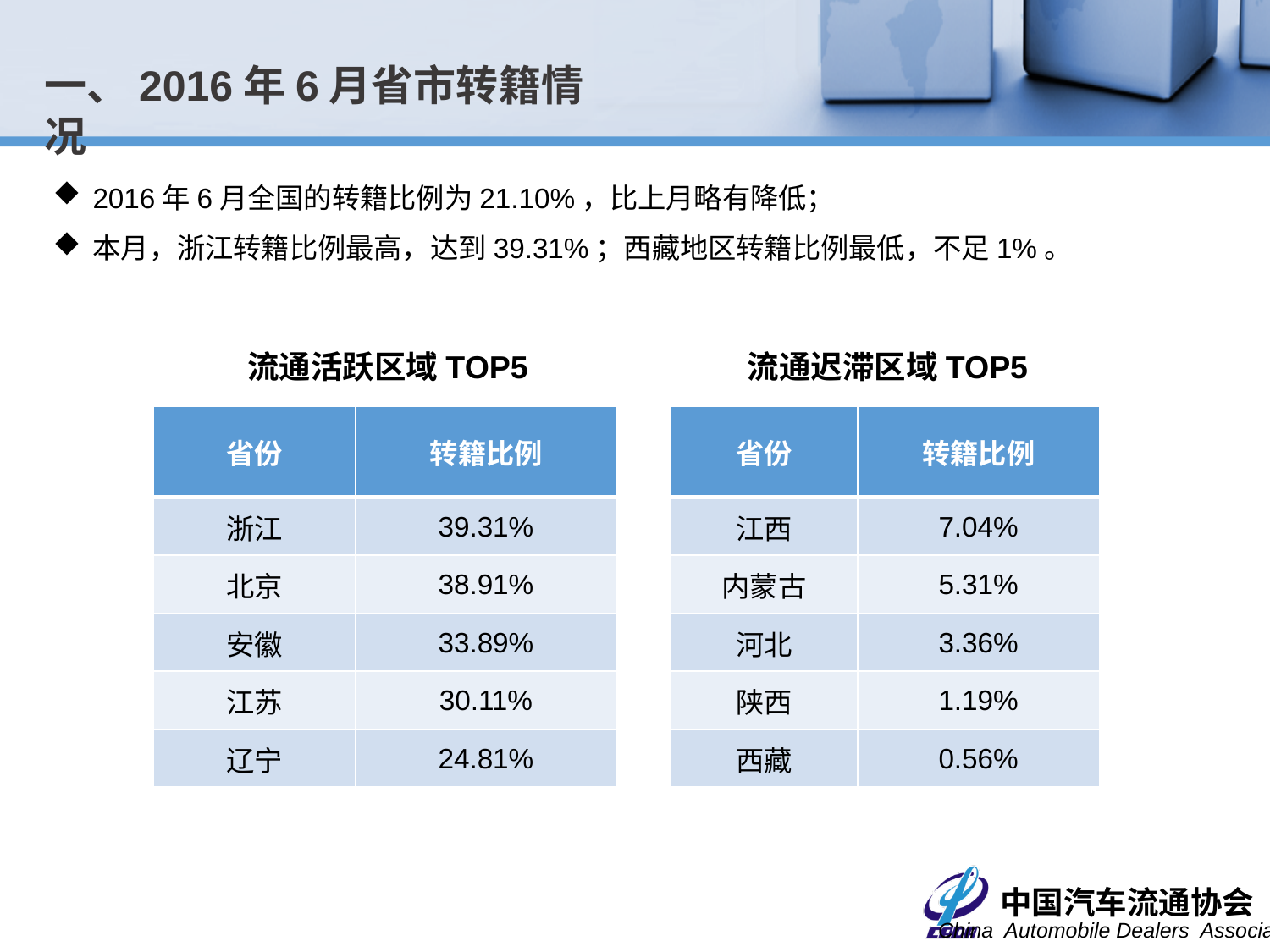

一、2016年6月省市转籍情况
2016年6月全国的转籍比例为21.10%，比上月略有降低；
本月，浙江转籍比例最高，达到39.31%；西藏地区转籍比例最低，不足1%。
流通活跃区域TOP5
流通迟滞区域TOP5
| 省份 | 转籍比例 |
| --- | --- |
| 浙江 | 39.31% |
| 北京 | 38.91% |
| 安徽 | 33.89% |
| 江苏 | 30.11% |
| 辽宁 | 24.81% |
| 省份 | 转籍比例 |
| --- | --- |
| 江西 | 7.04% |
| 内蒙古 | 5.31% |
| 河北 | 3.36% |
| 陕西 | 1.19% |
| 西藏 | 0.56% |